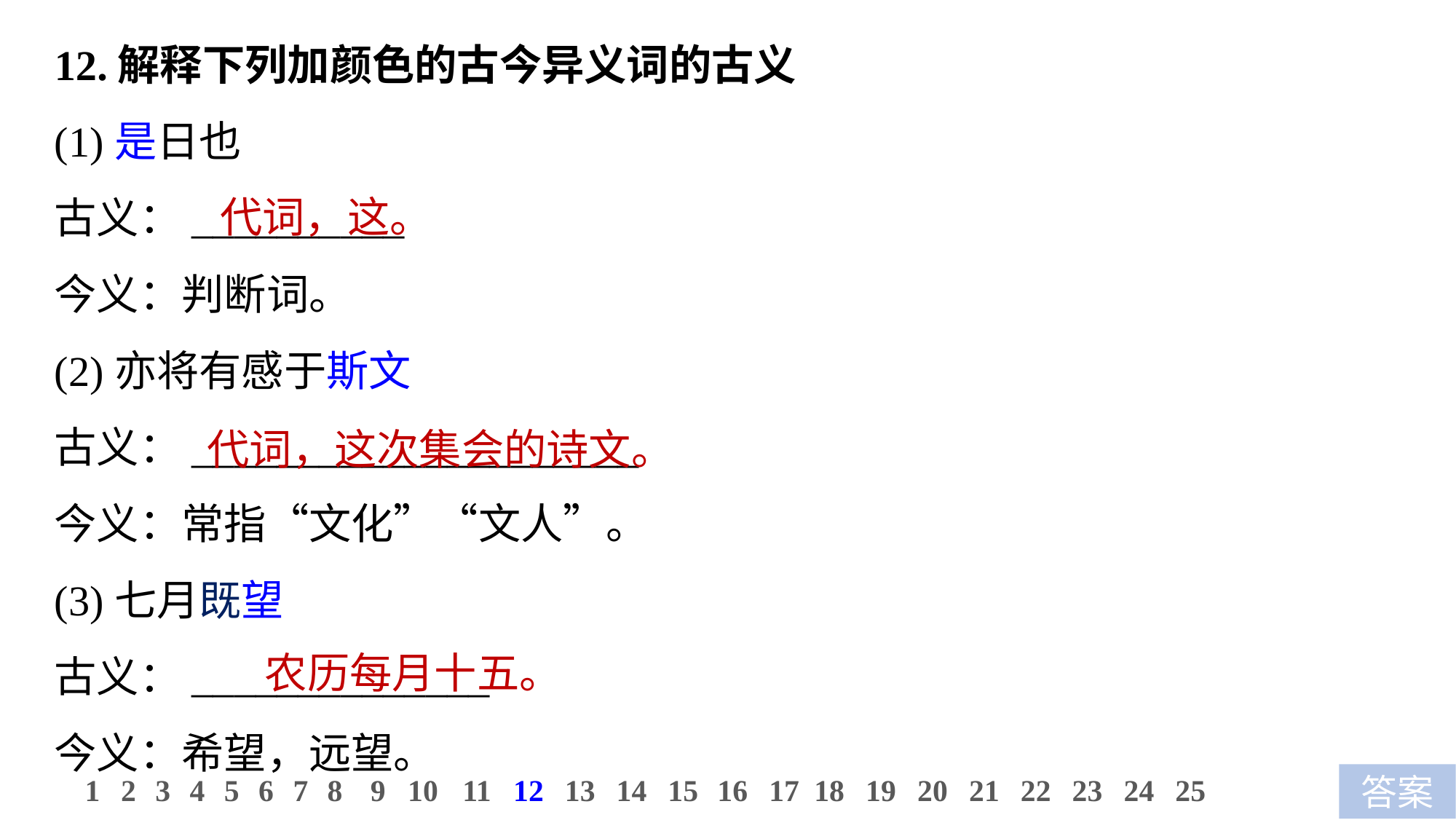

12.解释下列加颜色的古今异义词的古义
(1)是日也
古义：__________
今义：判断词。
(2)亦将有感于斯文
古义：_____________________
今义：常指“文化”“文人”。
(3)七月既望
古义：______________
今义：希望，远望。
代词，这。
代词，这次集会的诗文。
农历每月十五。
11
12
13
14
15
16
17
18
19
20
21
22
23
24
25
1
2
3
4
5
6
7
8
9
10
答案